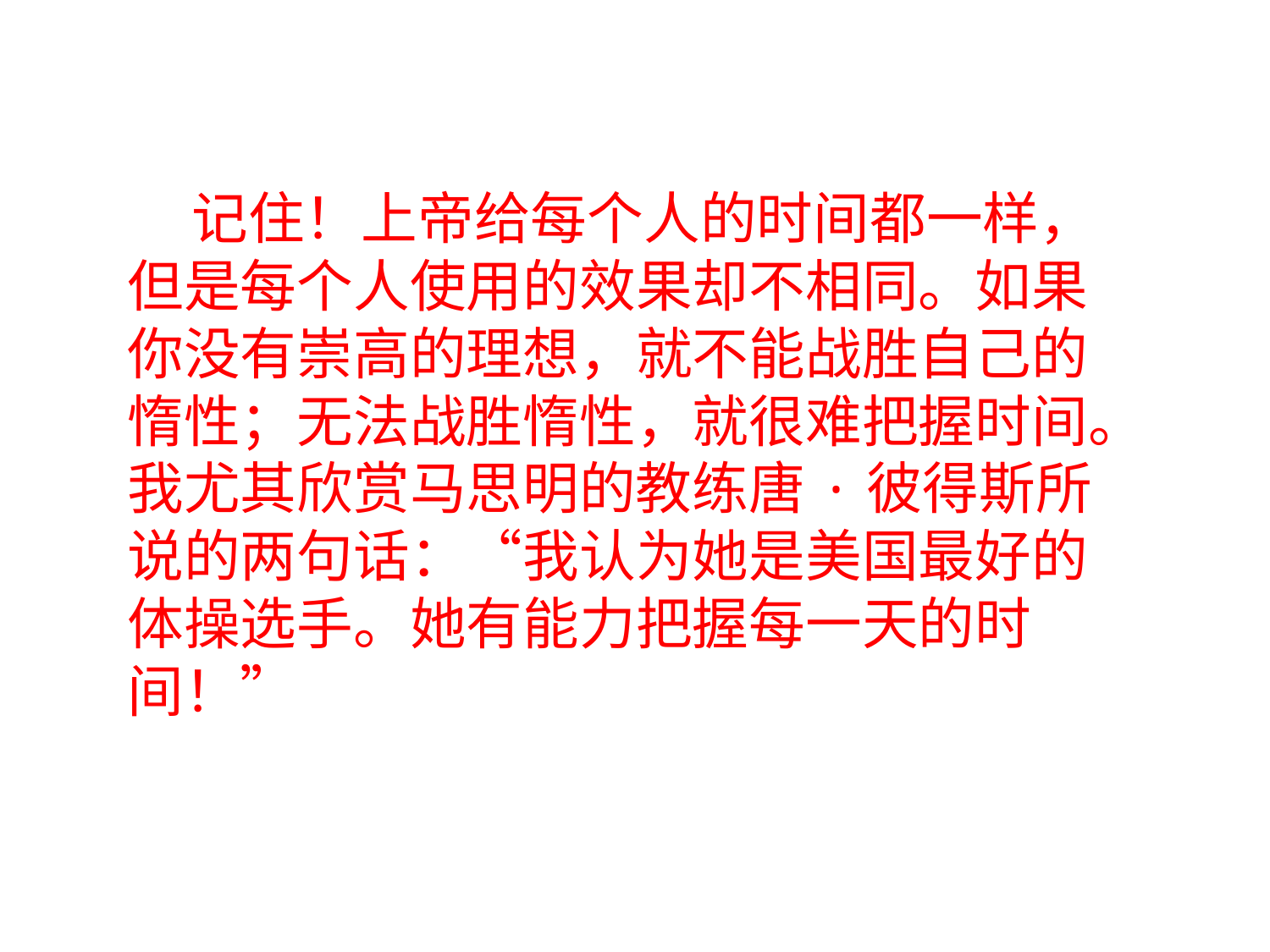

记住！上帝给每个人的时间都一样，但是每个人使用的效果却不相同。如果你没有崇高的理想，就不能战胜自己的惰性；无法战胜惰性，就很难把握时间。我尤其欣赏马思明的教练唐·彼得斯所说的两句话：“我认为她是美国最好的体操选手。她有能力把握每一天的时间！”